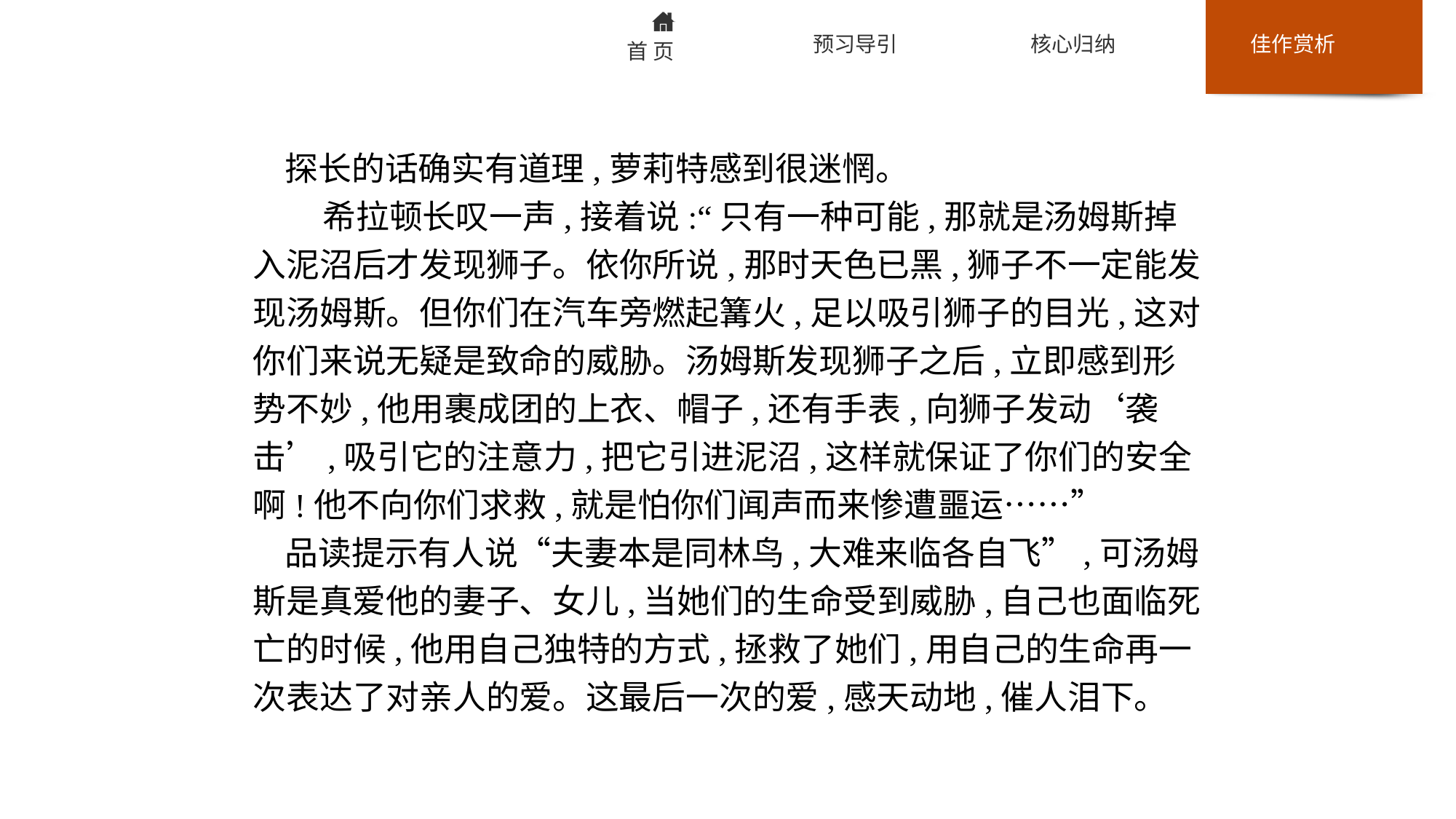

探长的话确实有道理,萝莉特感到很迷惘。
    希拉顿长叹一声,接着说:“只有一种可能,那就是汤姆斯掉入泥沼后才发现狮子。依你所说,那时天色已黑,狮子不一定能发现汤姆斯。但你们在汽车旁燃起篝火,足以吸引狮子的目光,这对你们来说无疑是致命的威胁。汤姆斯发现狮子之后,立即感到形势不妙,他用裹成团的上衣、帽子,还有手表,向狮子发动‘袭击’,吸引它的注意力,把它引进泥沼,这样就保证了你们的安全啊!他不向你们求救,就是怕你们闻声而来惨遭噩运……”
品读提示有人说“夫妻本是同林鸟,大难来临各自飞”,可汤姆斯是真爱他的妻子、女儿,当她们的生命受到威胁,自己也面临死亡的时候,他用自己独特的方式,拯救了她们,用自己的生命再一次表达了对亲人的爱。这最后一次的爱,感天动地,催人泪下。